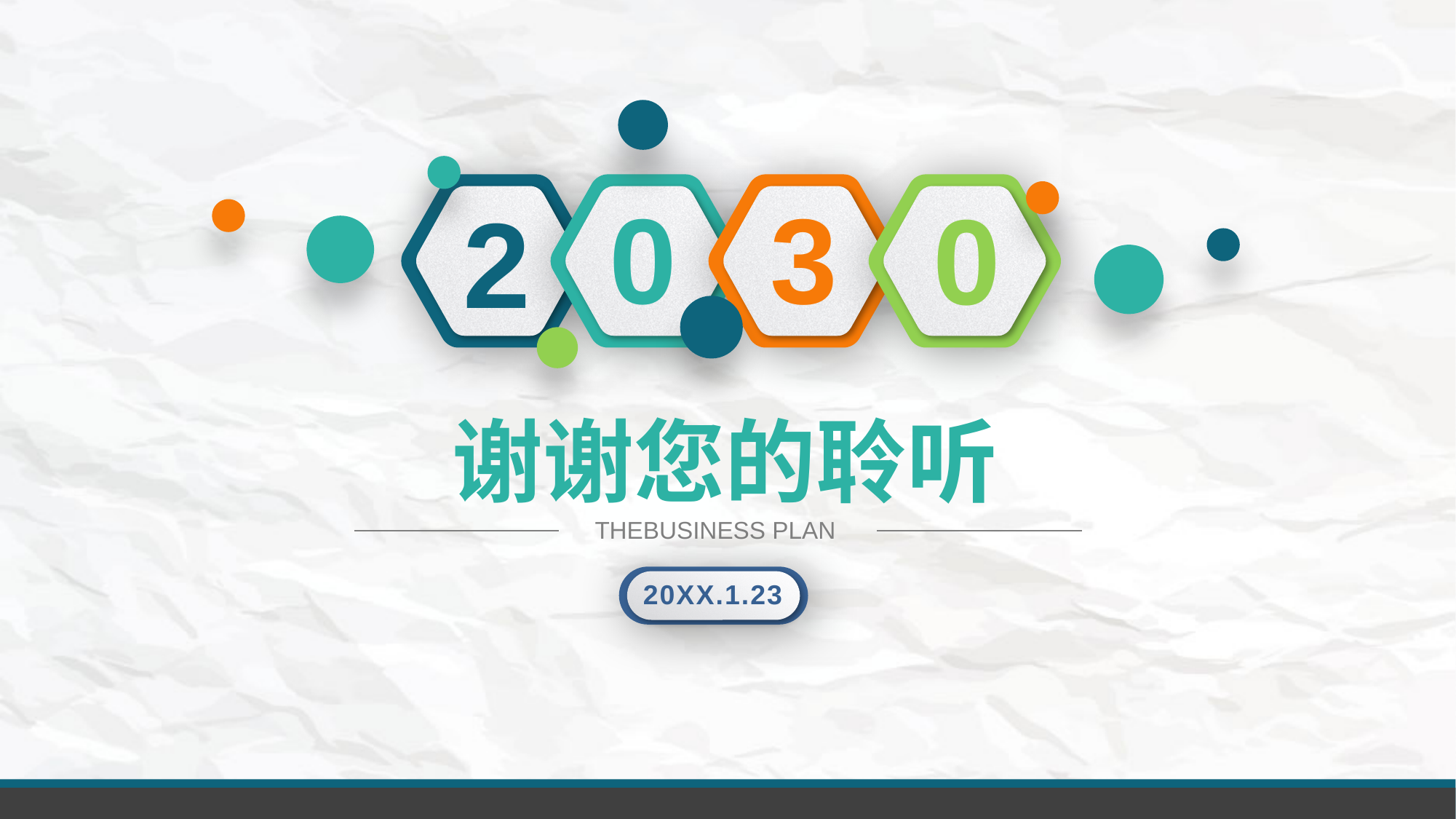

0
3
0
2

谢谢您的聆听
THEBUSINESS PLAN

20XX.1.23